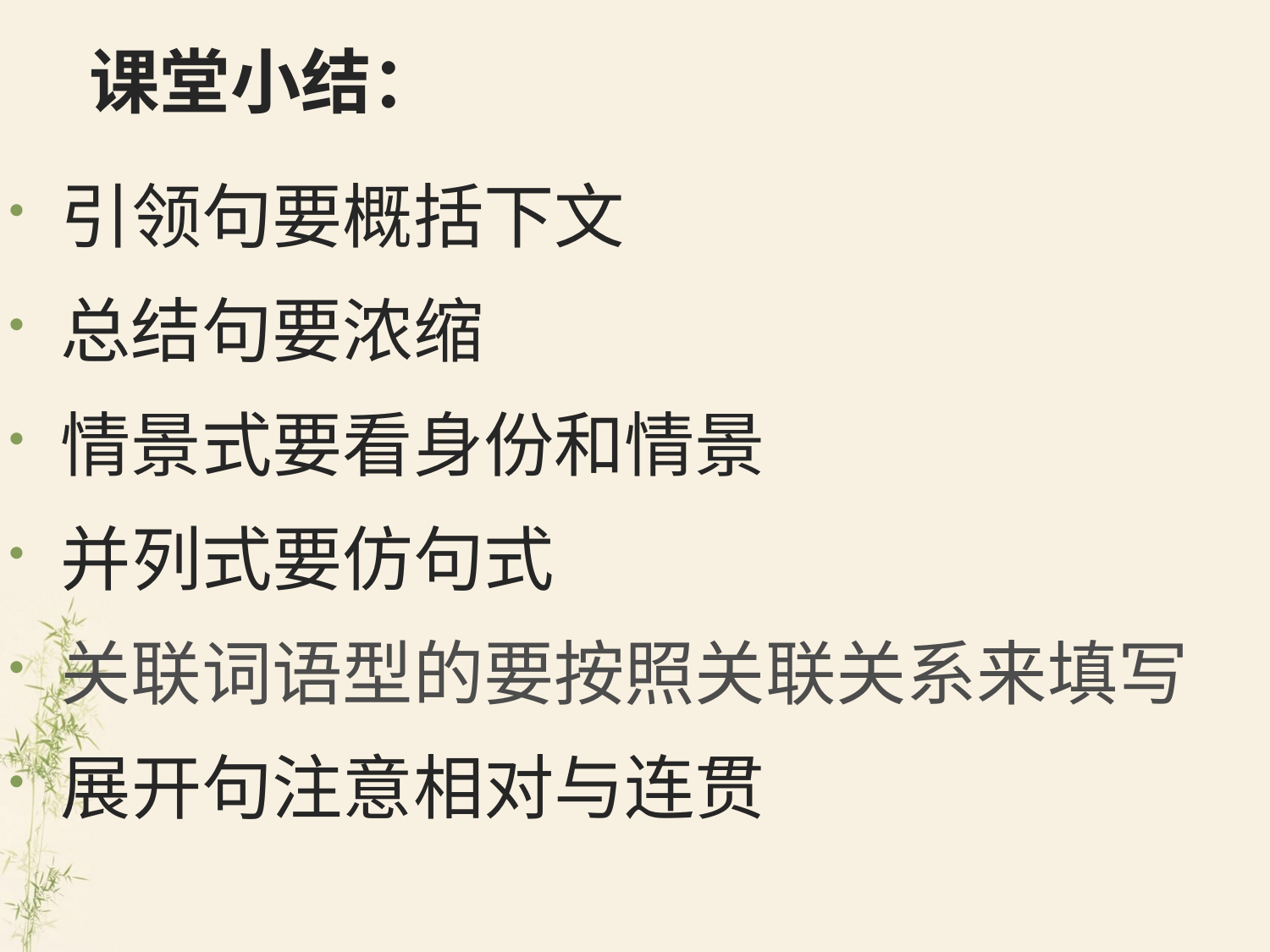

# 课堂小结：
引领句要概括下文
总结句要浓缩
情景式要看身份和情景
并列式要仿句式
关联词语型的要按照关联关系来填写
展开句注意相对与连贯